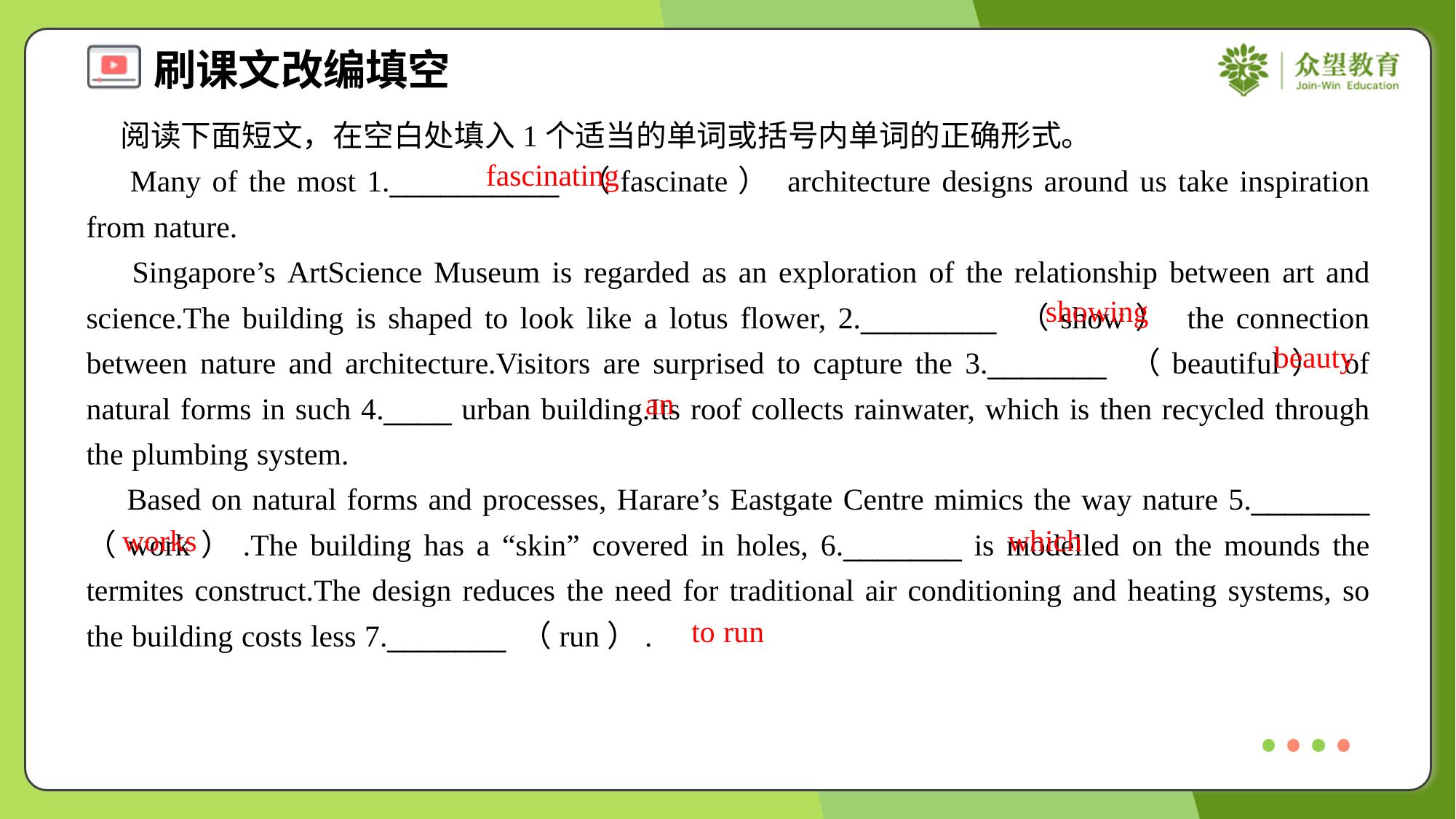

阅读下面短文，在空白处填入1个适当的单词或括号内单词的正确形式。
    Many of the most 1.__________ （fascinate） architecture designs around us take inspiration from nature.
    Singapore’s ArtScience Museum is regarded as an exploration of the relationship between art and science.The building is shaped to look like a lotus flower, 2.________ （show） the connection between nature and architecture.Visitors are surprised to capture the 3._______ （beautiful） of natural forms in such 4.____ urban building.Its roof collects rainwater, which is then recycled through the plumbing system.
    Based on natural forms and processes, Harare’s Eastgate Centre mimics the way nature 5._______ （work）.The building has a “skin” covered in holes, 6._______ is modelled on the mounds the termites construct.The design reduces the need for traditional air conditioning and heating systems, so the building costs less 7._______ （run）.

fascinating
showing
beauty
an
works
which
to run